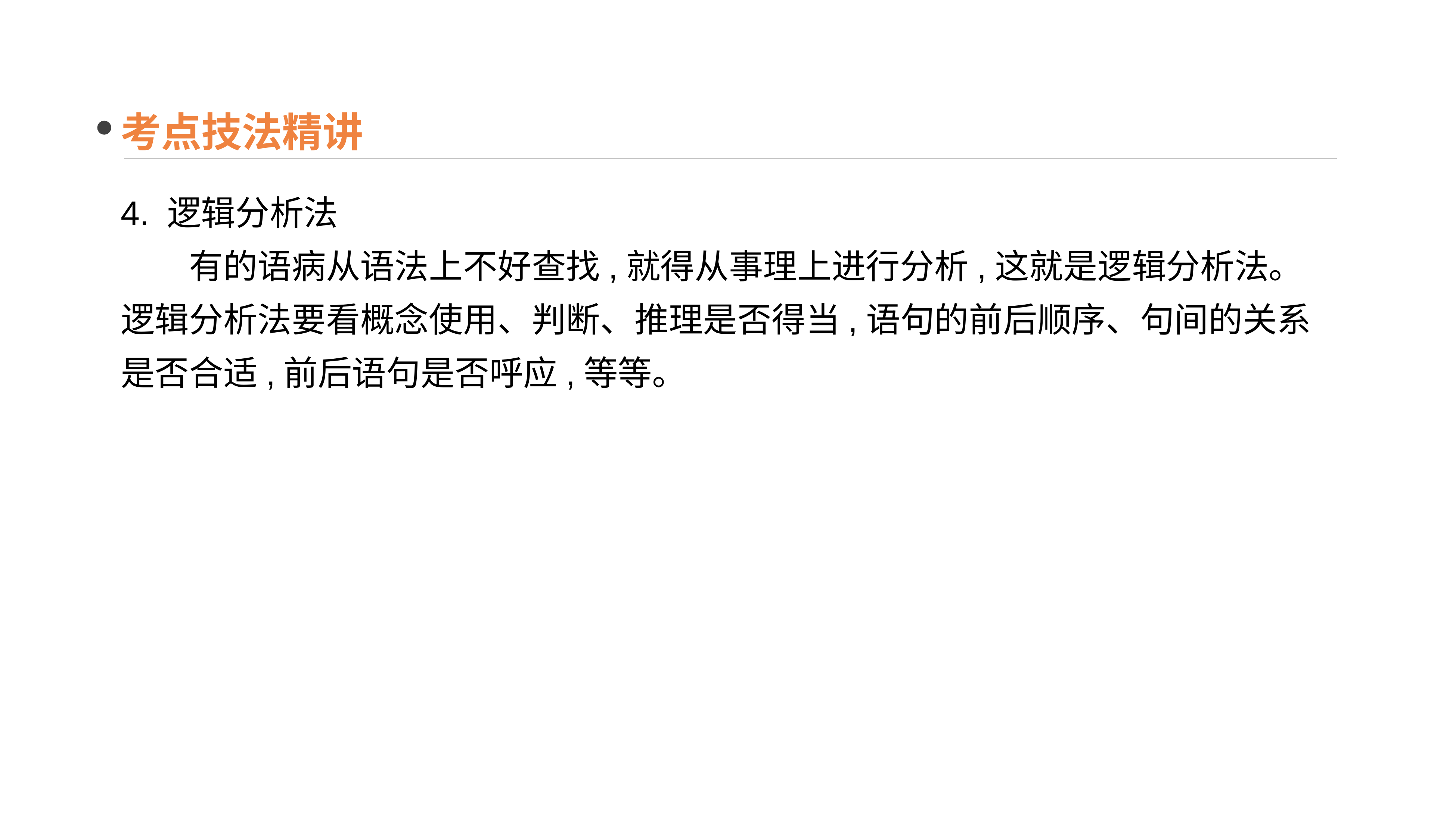

考点技法精讲

4. 逻辑分析法
　　有的语病从语法上不好查找,就得从事理上进行分析,这就是逻辑分析法。逻辑分析法要看概念使用、判断、推理是否得当,语句的前后顺序、句间的关系是否合适,前后语句是否呼应,等等。